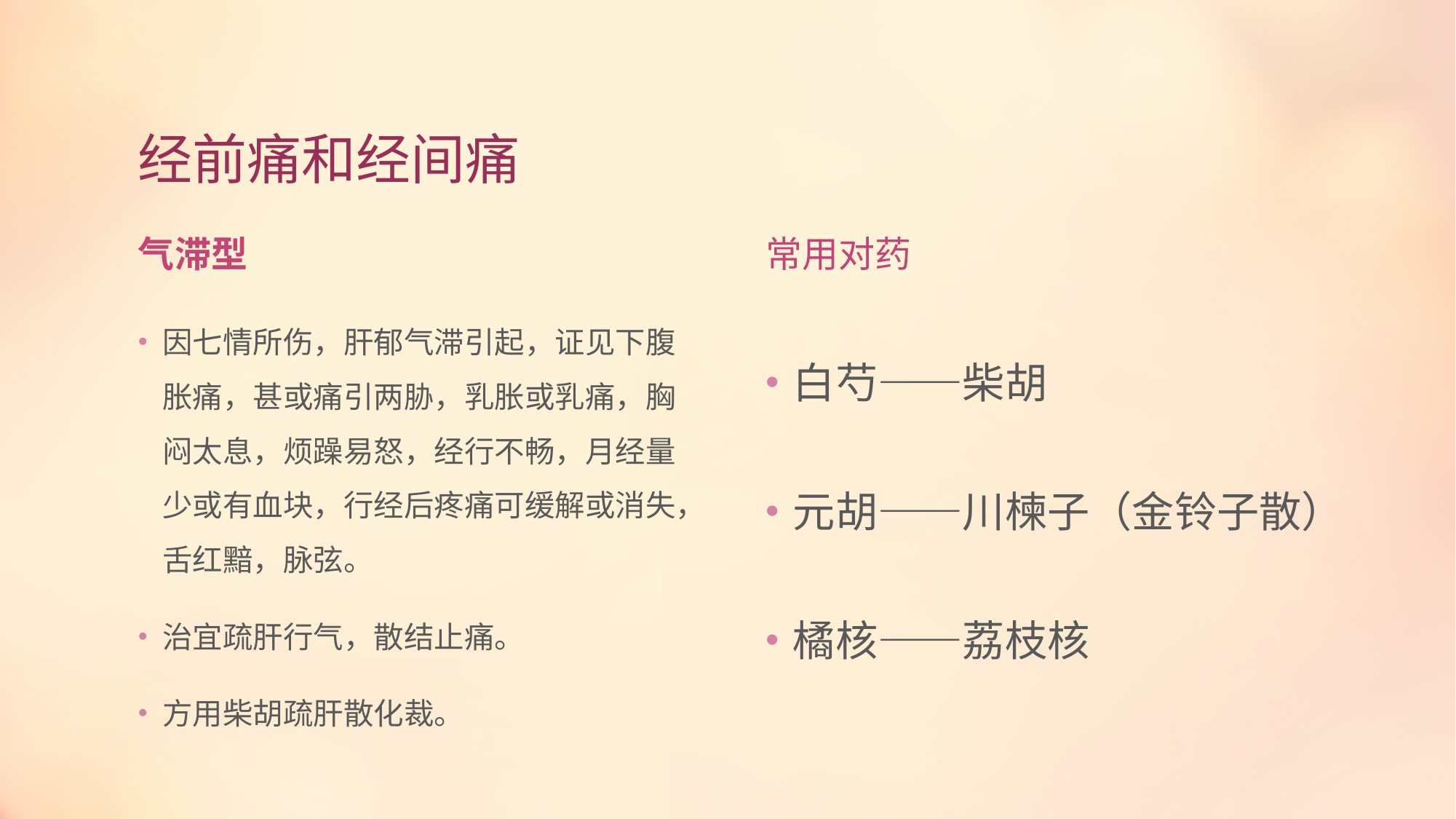

# 经前痛和经间痛
气滞型
常用对药
因七情所伤，肝郁气滞引起，证见下腹胀痛，甚或痛引两胁，乳胀或乳痛，胸闷太息，烦躁易怒，经行不畅，月经量少或有血块，行经后疼痛可缓解或消失，舌红黯，脉弦。
治宜疏肝行气，散结止痛。
方用柴胡疏肝散化裁。
白芍——柴胡
元胡——川楝子（金铃子散）
橘核——荔枝核